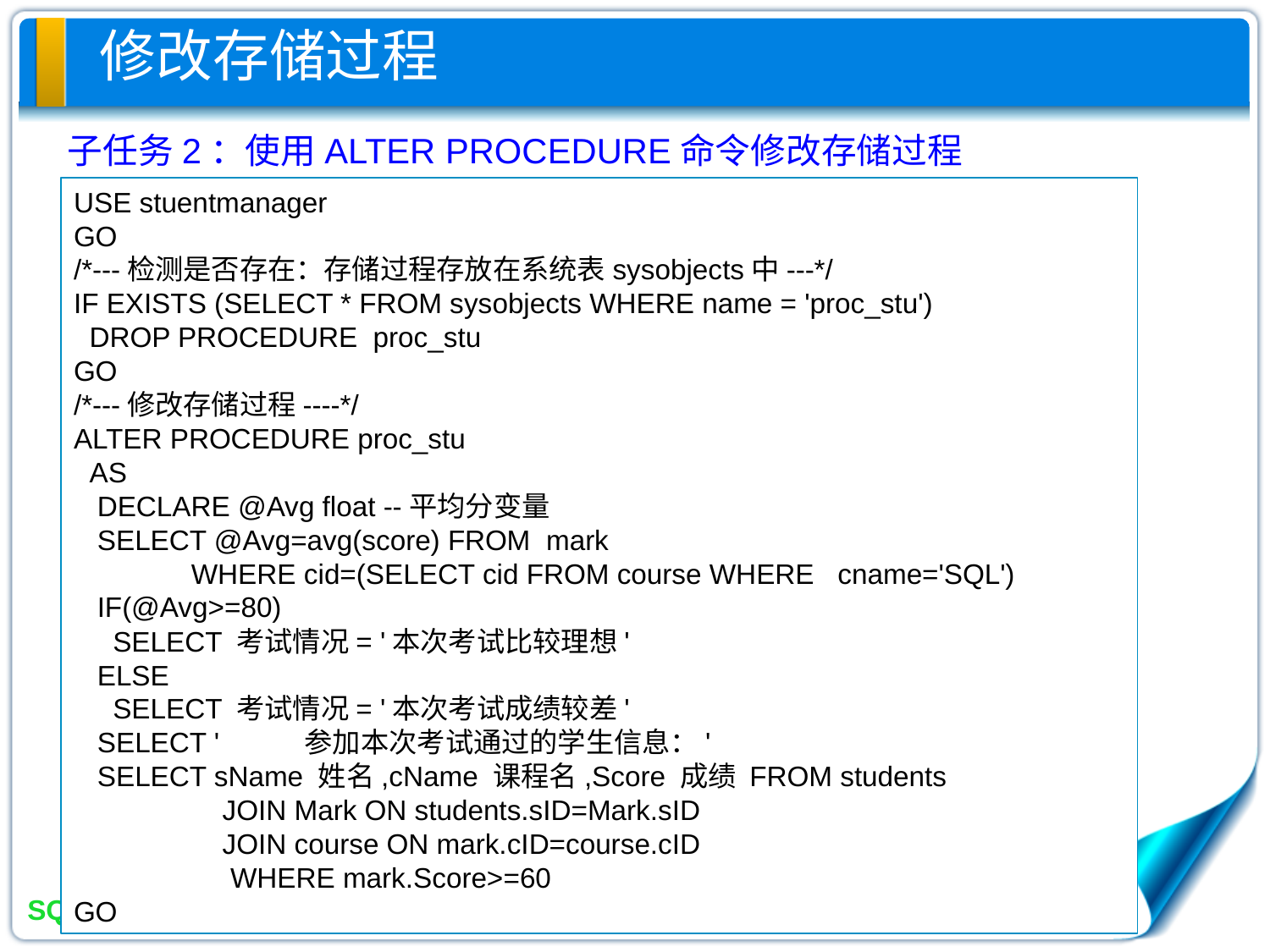

修改存储过程
子任务2：使用ALTER PROCEDURE命令修改存储过程

USE stuentmanager
GO
/*---检测是否存在：存储过程存放在系统表sysobjects中---*/
IF EXISTS (SELECT * FROM sysobjects WHERE name = 'proc_stu')
  DROP PROCEDURE  proc_stu
GO
/*---修改存储过程----*/
ALTER PROCEDURE proc_stu
  AS
   DECLARE @Avg float --平均分变量
   SELECT @Avg=avg(score) FROM  mark
               WHERE cid=(SELECT cid FROM course WHERE   cname='SQL')
   IF(@Avg>=80)
     SELECT 考试情况= '本次考试比较理想'
   ELSE
     SELECT 考试情况= '本次考试成绩较差'
   SELECT '          参加本次考试通过的学生信息：'
   SELECT sName 姓名,cName 课程名,Score 成绩 FROM students
                   JOIN Mark ON students.sID=Mark.sID
                   JOIN course ON mark.cID=course.cID
                    WHERE mark.Score>=60
GO